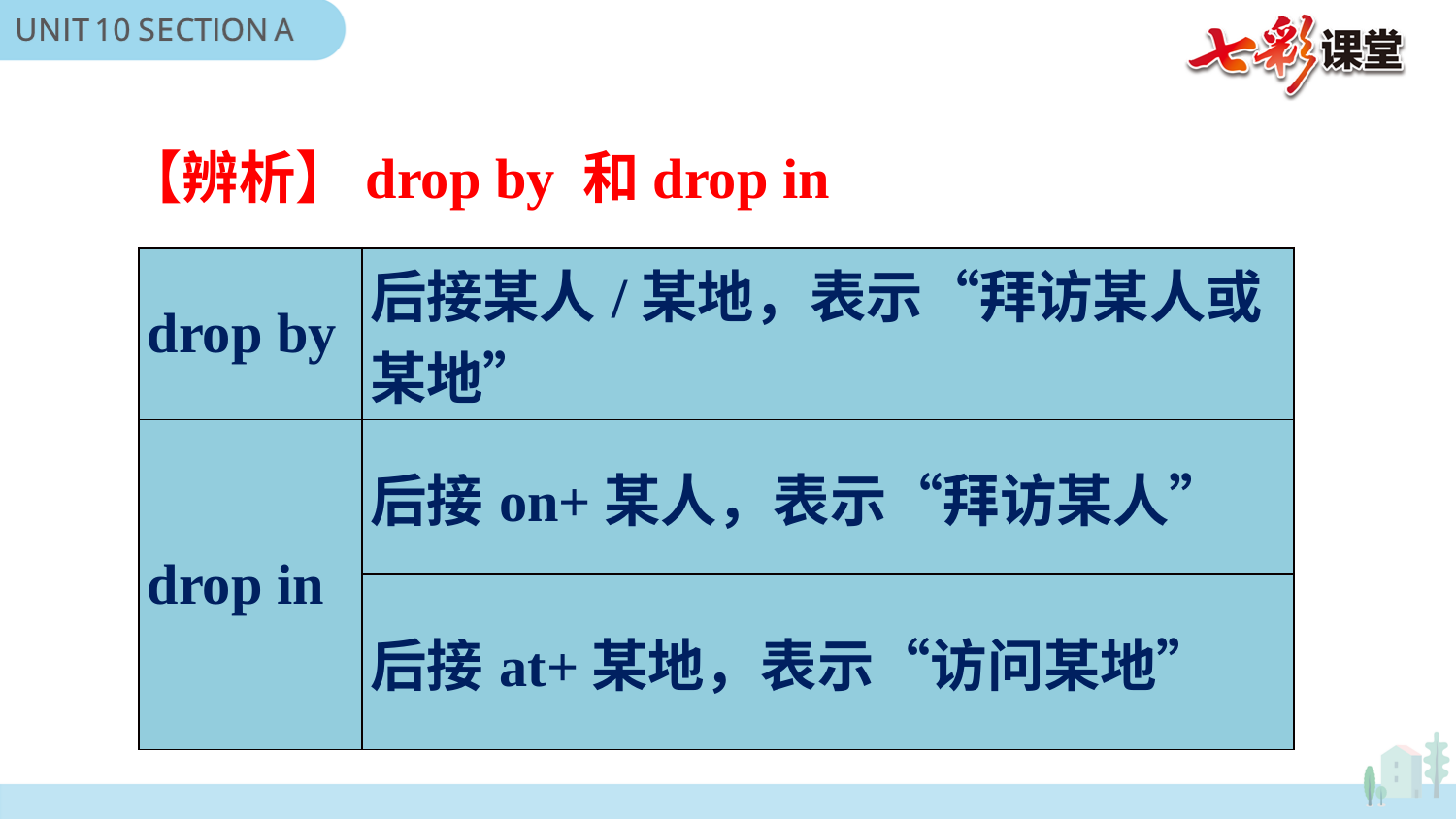

【辨析】drop by 和drop in
| drop by | 后接某人/某地，表示“拜访某人或某地” |
| --- | --- |
| drop in | 后接on+某人，表示“拜访某人” |
|  | 后接at+某地，表示“访问某地” |